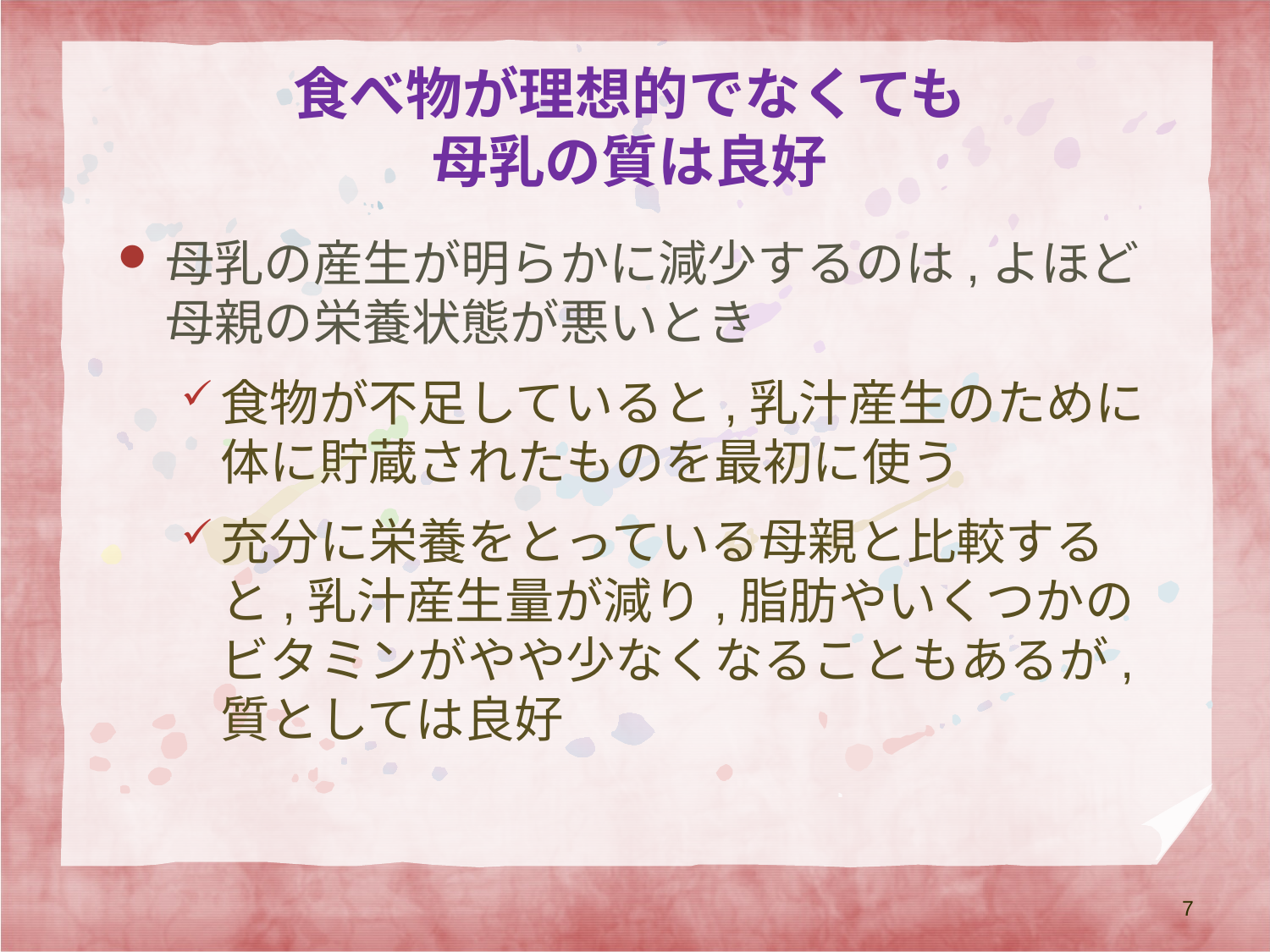

# 食べ物が理想的でなくても 母乳の質は良好
母乳の産生が明らかに減少するのは,よほど母親の栄養状態が悪いとき
食物が不足していると,乳汁産生のために体に貯蔵されたものを最初に使う
充分に栄養をとっている母親と比較すると,乳汁産生量が減り,脂肪やいくつかのビタミンがやや少なくなることもあるが,質としては良好
7